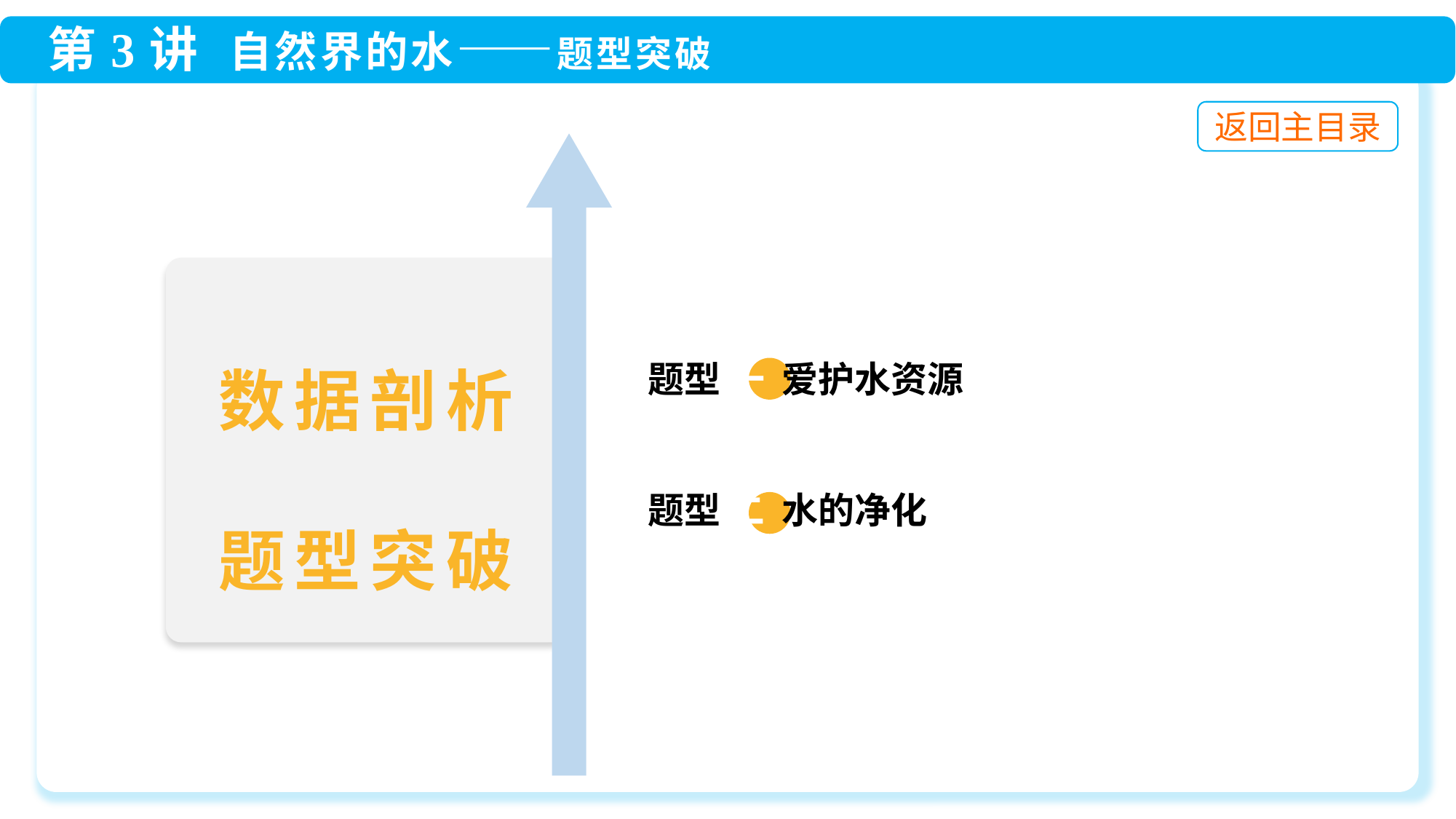

题型 一  爱护水资源
  题型 二  水的净化

数据剖析
题型突破